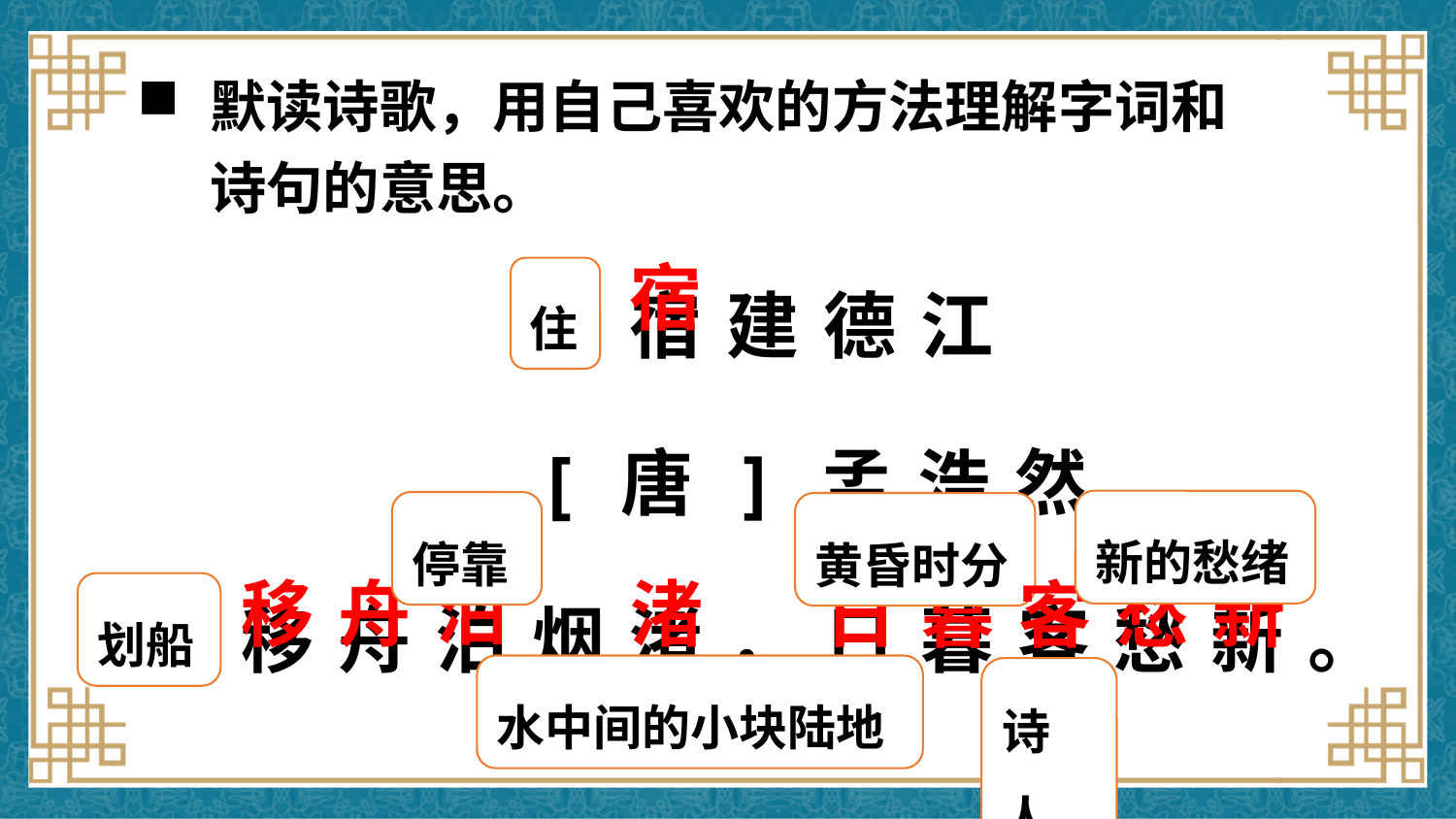

默读诗歌，用自己喜欢的方法理解字词和诗句的意思。
宿建德江
[唐]孟浩然
移舟泊烟渚，日暮客愁新。
宿
住
新的愁绪
停靠
黄昏时分
泊
渚
移舟
愁新
日暮
客
划船
水中间的小块陆地
诗人